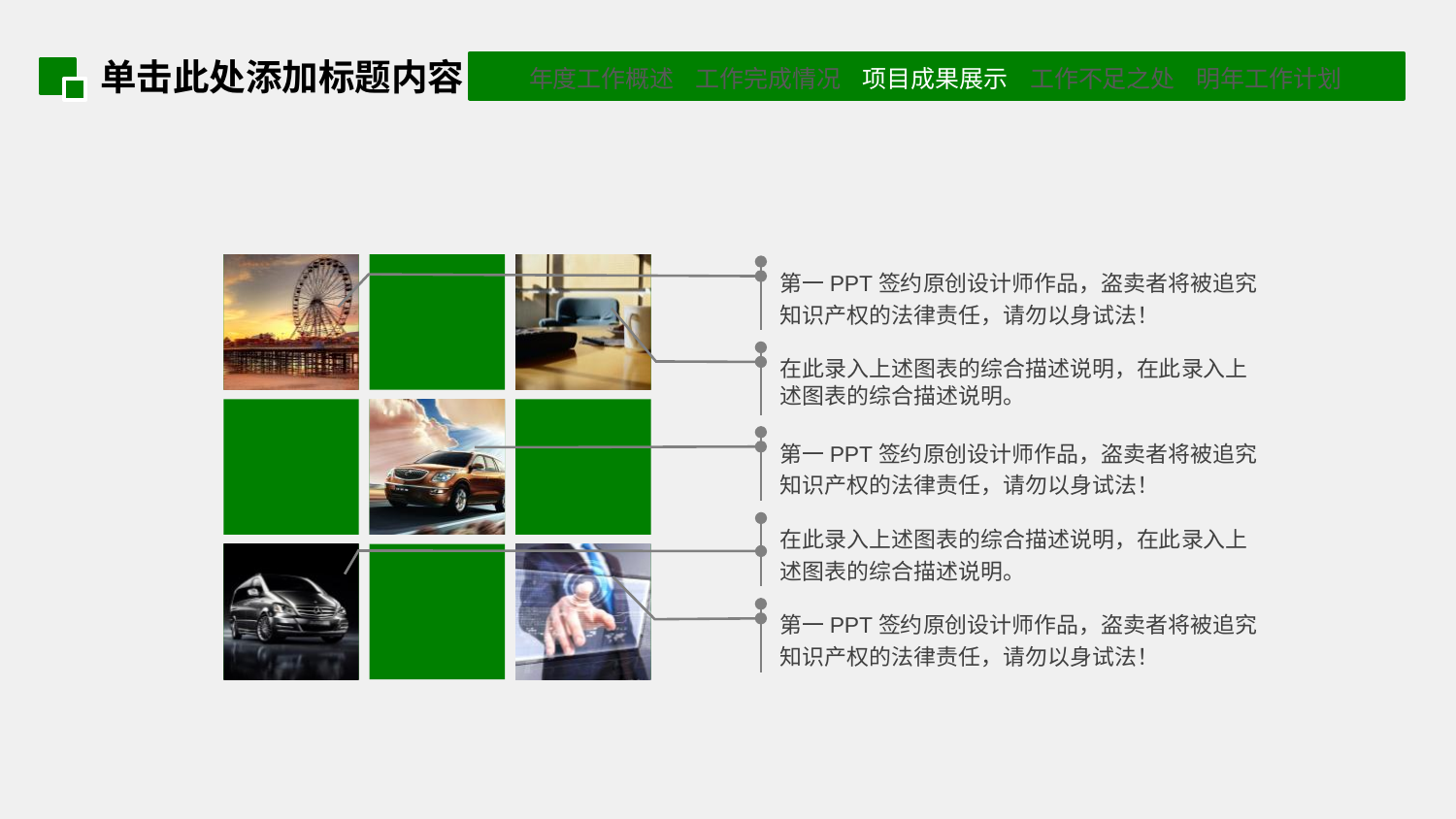

单击此处添加标题内容

第一PPT签约原创设计师作品，盗卖者将被追究知识产权的法律责任，请勿以身试法！
在此录入上述图表的综合描述说明，在此录入上述图表的综合描述说明。

第一PPT签约原创设计师作品，盗卖者将被追究知识产权的法律责任，请勿以身试法！
在此录入上述图表的综合描述说明，在此录入上述图表的综合描述说明。

第一PPT签约原创设计师作品，盗卖者将被追究知识产权的法律责任，请勿以身试法！